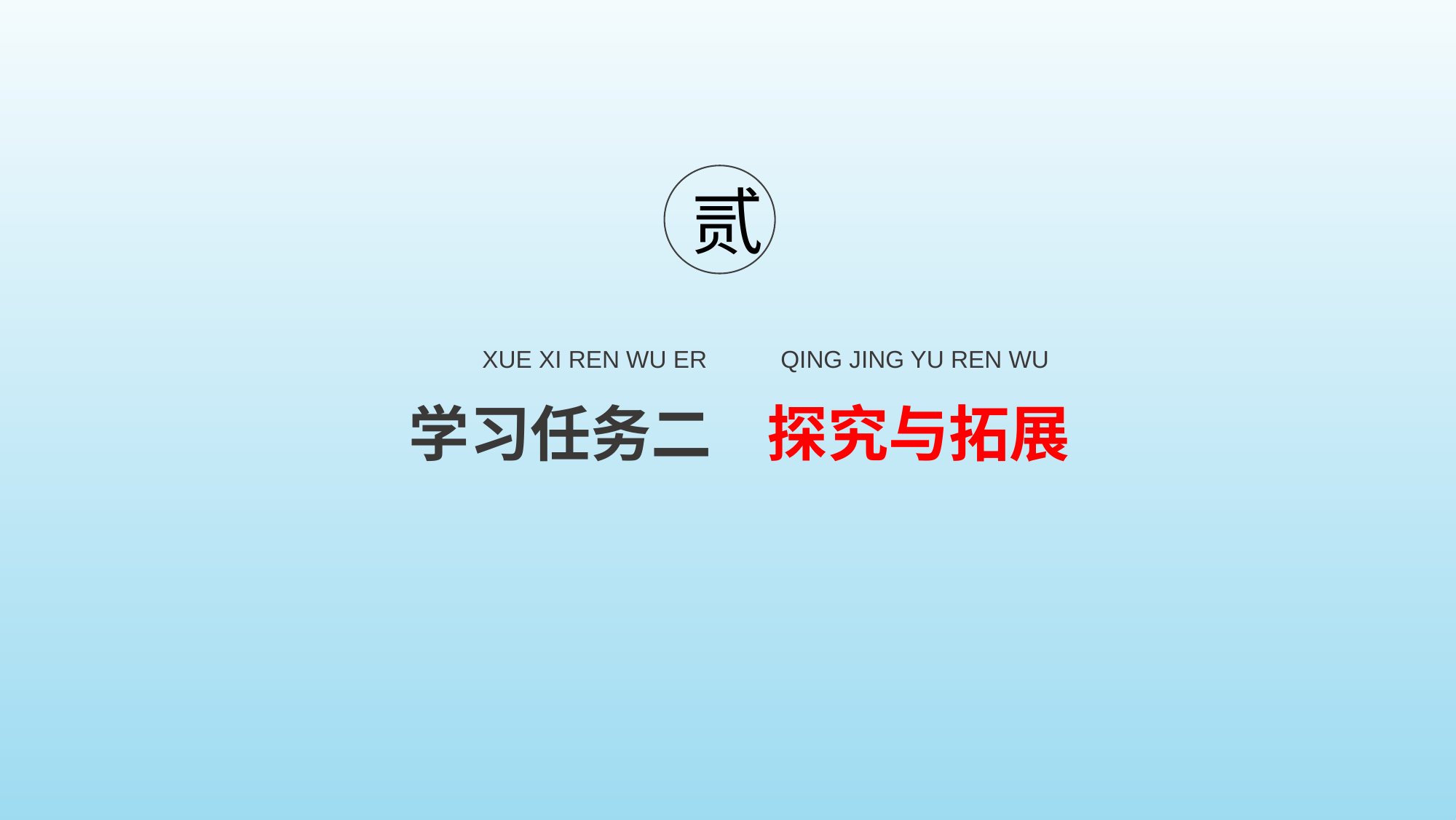

贰
XUE XI REN WU ER           QING JING YU REN WU
学习任务二    探究与拓展